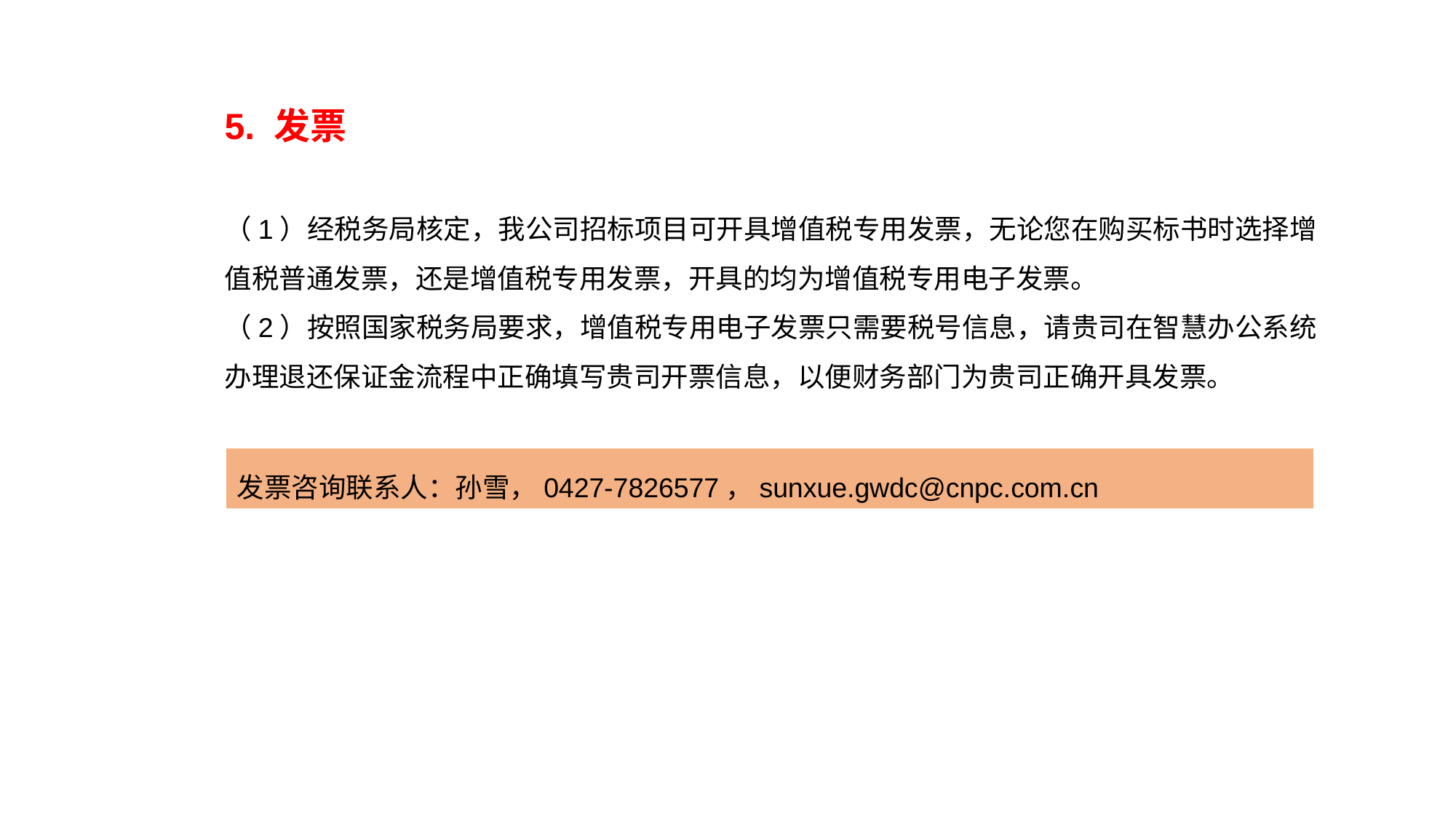

5. 发票

（1）经税务局核定，我公司招标项目可开具增值税专用发票，无论您在购买标书时选择增值税普通发票，还是增值税专用发票，开具的均为增值税专用电子发票。
（2）按照国家税务局要求，增值税专用电子发票只需要税号信息，请贵司在智慧办公系统办理退还保证金流程中正确填写贵司开票信息，以便财务部门为贵司正确开具发票。

发票咨询联系人：孙雪，0427-7826577，sunxue.gwdc@cnpc.com.cn